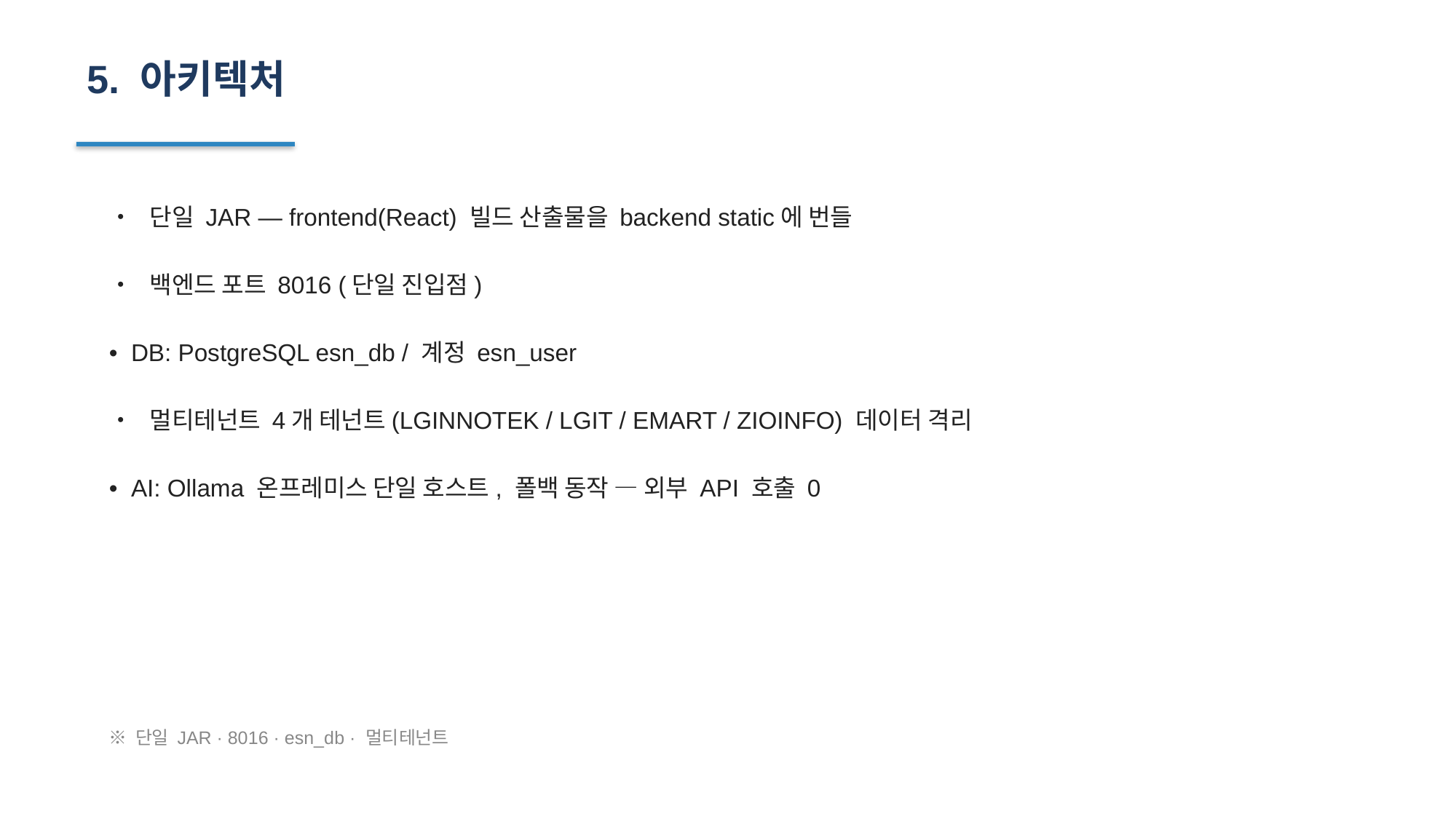

5. 아키텍처

•  단일 JAR — frontend(React) 빌드 산출물을 backend static에 번들
•  백엔드 포트 8016 (단일 진입점)
•  DB: PostgreSQL esn_db / 계정 esn_user
•  멀티테넌트 4개 테넌트(LGINNOTEK / LGIT / EMART / ZIOINFO) 데이터 격리
•  AI: Ollama 온프레미스 단일 호스트, 폴백 동작 — 외부 API 호출 0
※ 단일 JAR · 8016 · esn_db · 멀티테넌트